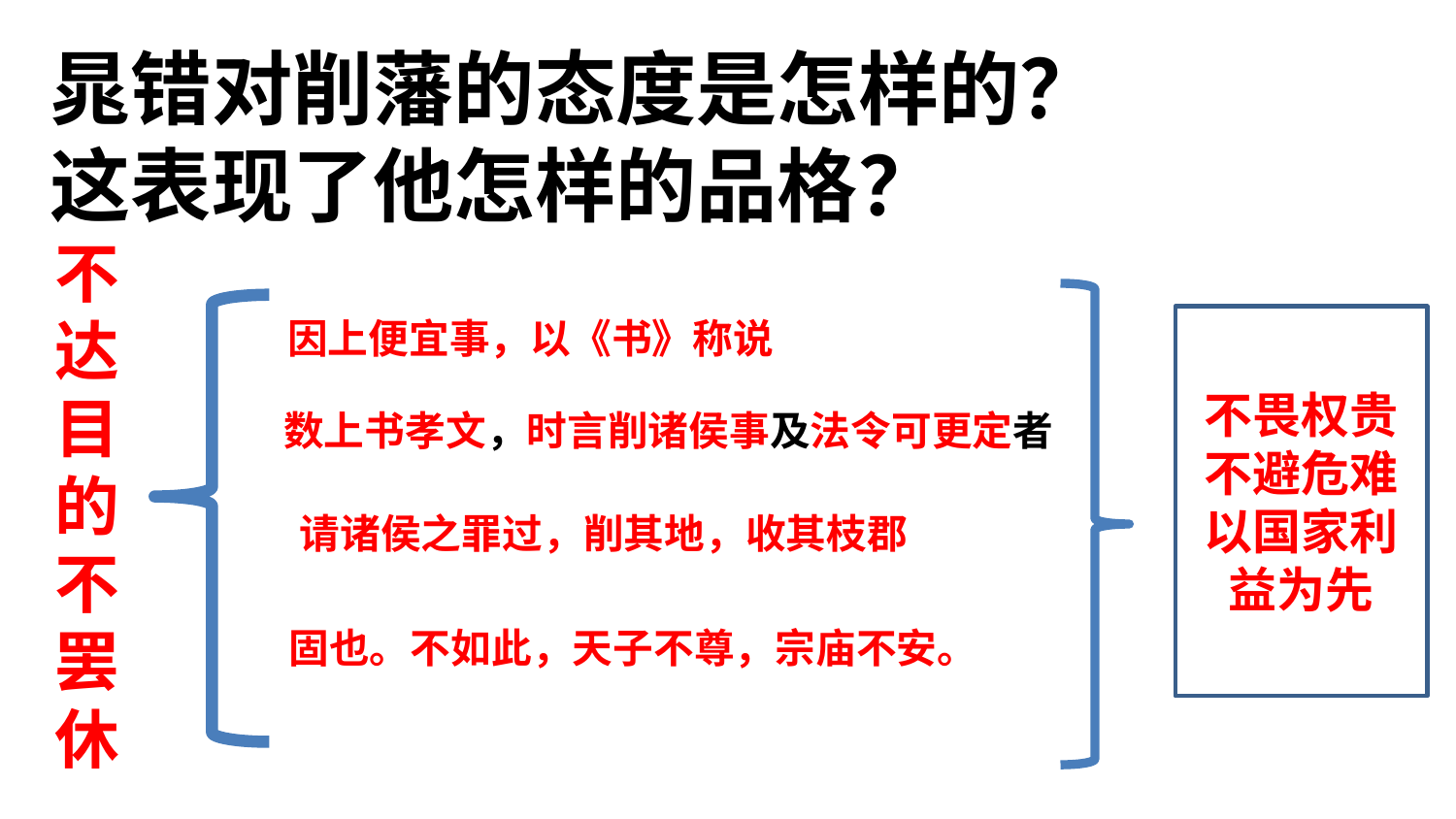

晁错对削藩的态度是怎样的？
这表现了他怎样的品格？
不达目的不罢休

因上便宜事，以《书》称说
不畏权贵
不避危难
以国家利益为先
数上书孝文，时言削诸侯事及法令可更定者
请诸侯之罪过，削其地，收其枝郡
固也。不如此，天子不尊，宗庙不安。